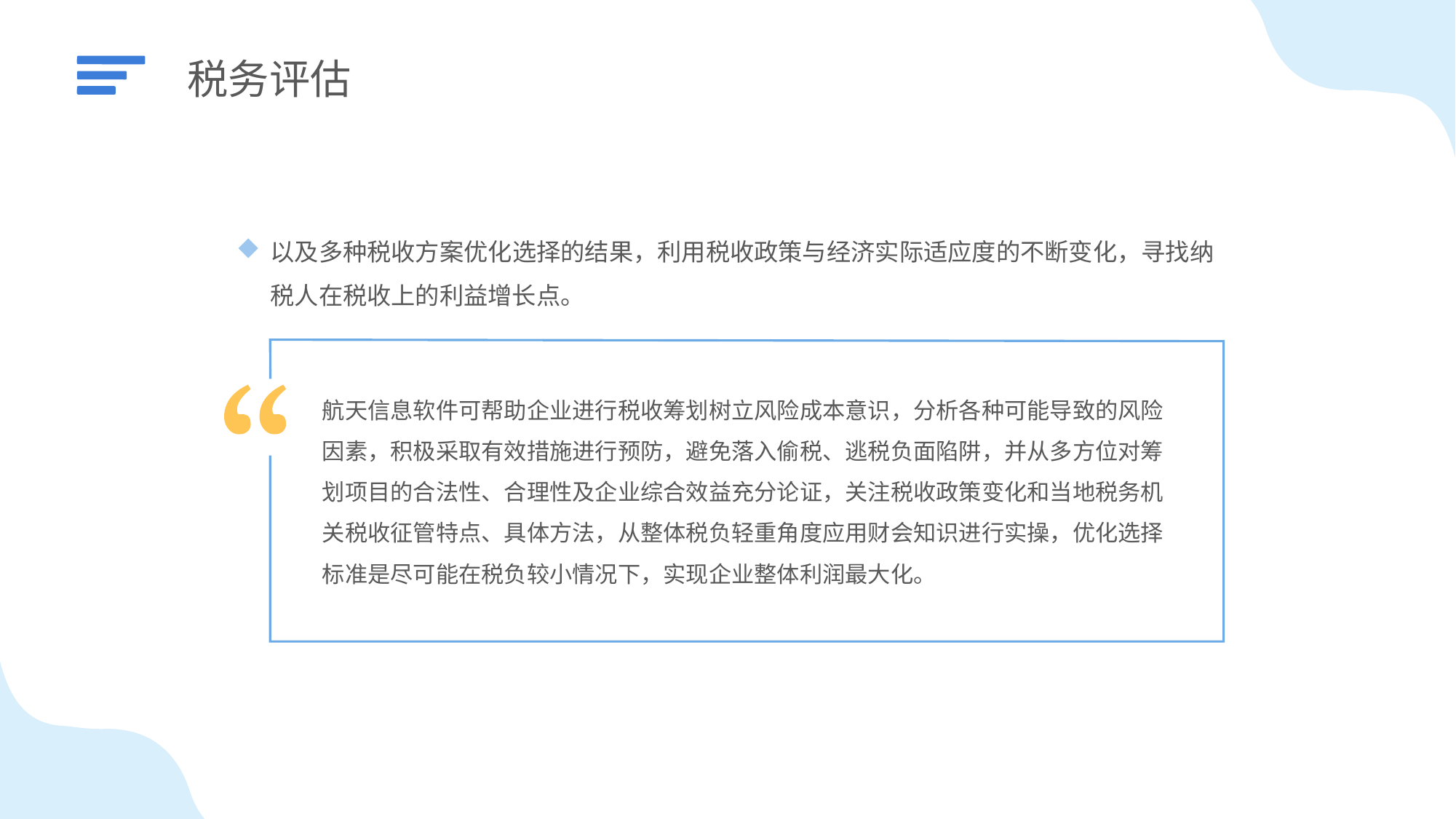

税务评估

以及多种税收方案优化选择的结果，利用税收政策与经济实际适应度的不断变化，寻找纳税人在税收上的利益增长点。

航天信息软件可帮助企业进行税收筹划树立风险成本意识，分析各种可能导致的风险因素，积极采取有效措施进行预防，避免落入偷税、逃税负面陷阱，并从多方位对筹划项目的合法性、合理性及企业综合效益充分论证，关注税收政策变化和当地税务机关税收征管特点、具体方法，从整体税负轻重角度应用财会知识进行实操，优化选择标准是尽可能在税负较小情况下，实现企业整体利润最大化。